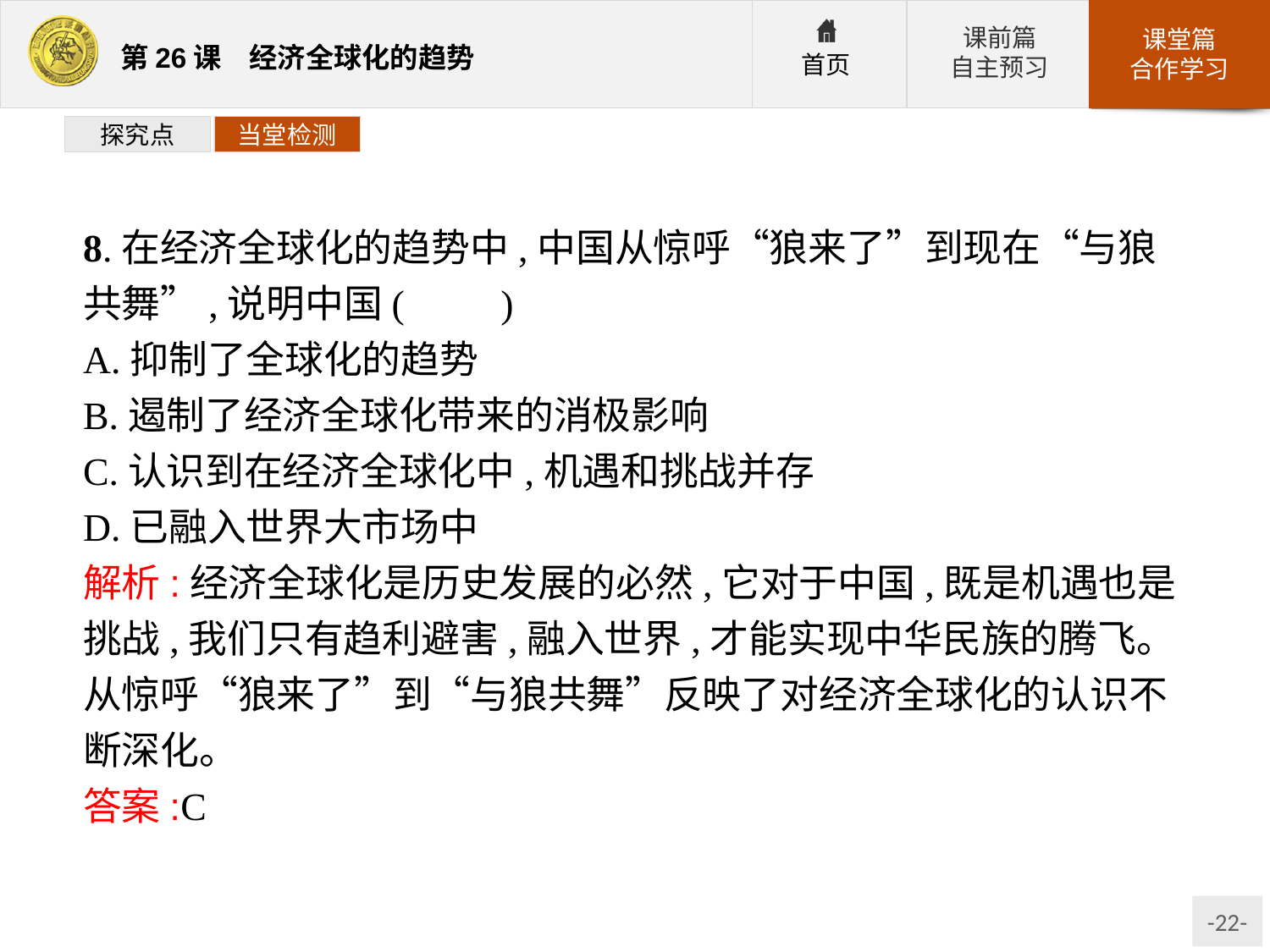

探究点
当堂检测
8.在经济全球化的趋势中,中国从惊呼“狼来了”到现在“与狼共舞”,说明中国(　　)
A.抑制了全球化的趋势
B.遏制了经济全球化带来的消极影响
C.认识到在经济全球化中,机遇和挑战并存
D.已融入世界大市场中
解析:经济全球化是历史发展的必然,它对于中国,既是机遇也是挑战,我们只有趋利避害,融入世界,才能实现中华民族的腾飞。从惊呼“狼来了”到“与狼共舞”反映了对经济全球化的认识不断深化。
答案:C